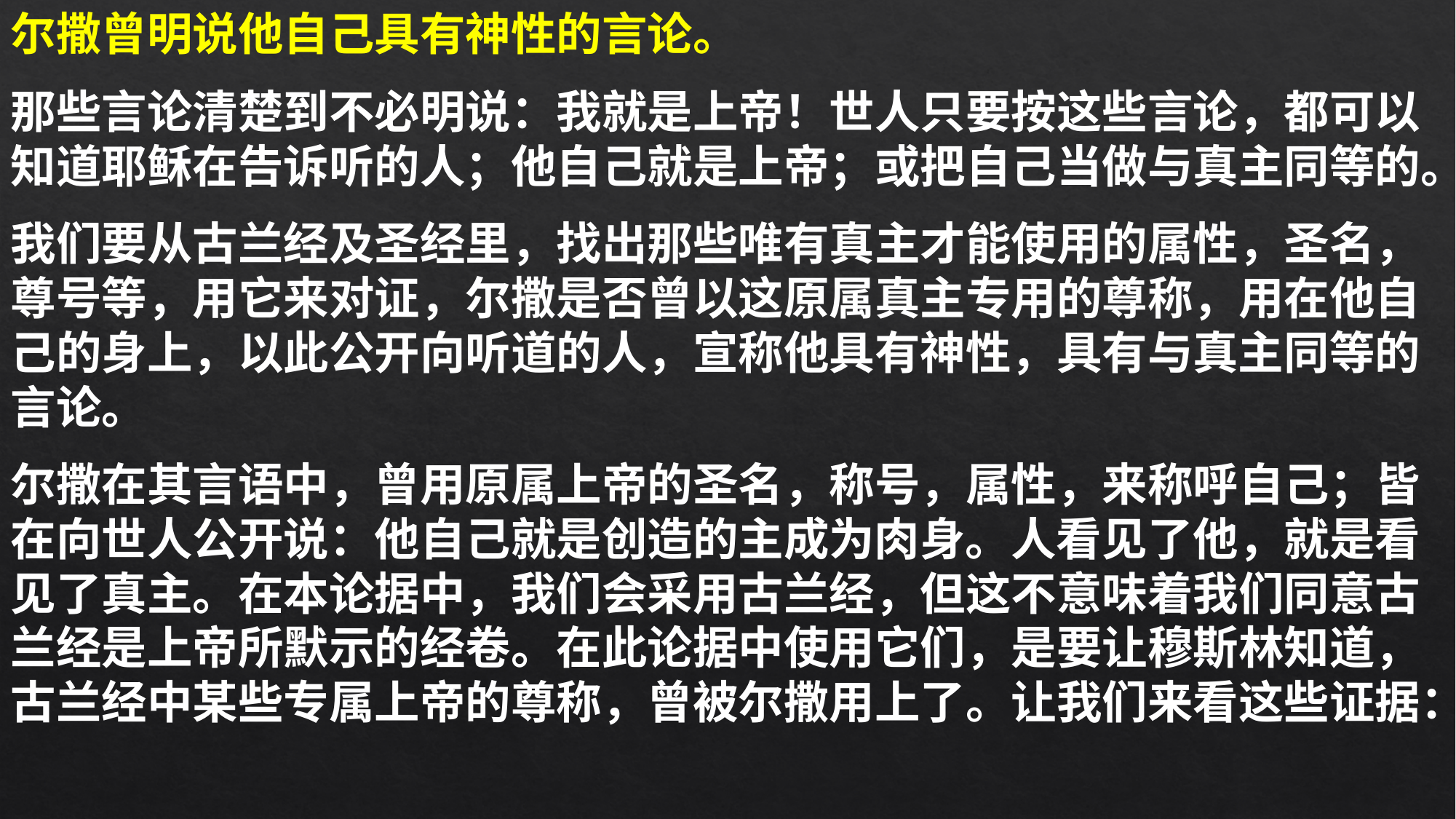

尔撒曾明说他自己具有神性的言论。
那些言论清楚到不必明说：我就是上帝！世人只要按这些言论，都可以知道耶稣在告诉听的人；他自己就是上帝；或把自己当做与真主同等的。
我们要从古兰经及圣经里，找出那些唯有真主才能使用的属性，圣名，尊号等，用它来对证，尔撒是否曾以这原属真主专用的尊称，用在他自己的身上，以此公开向听道的人，宣称他具有神性，具有与真主同等的言论。
尔撒在其言语中，曾用原属上帝的圣名，称号，属性，来称呼自己；皆在向世人公开说：他自己就是创造的主成为肉身。人看见了他，就是看见了真主。在本论据中，我们会采用古兰经，但这不意味着我们同意古兰经是上帝所默示的经卷。在此论据中使用它们，是要让穆斯林知道，古兰经中某些专属上帝的尊称，曾被尔撒用上了。让我们来看这些证据：